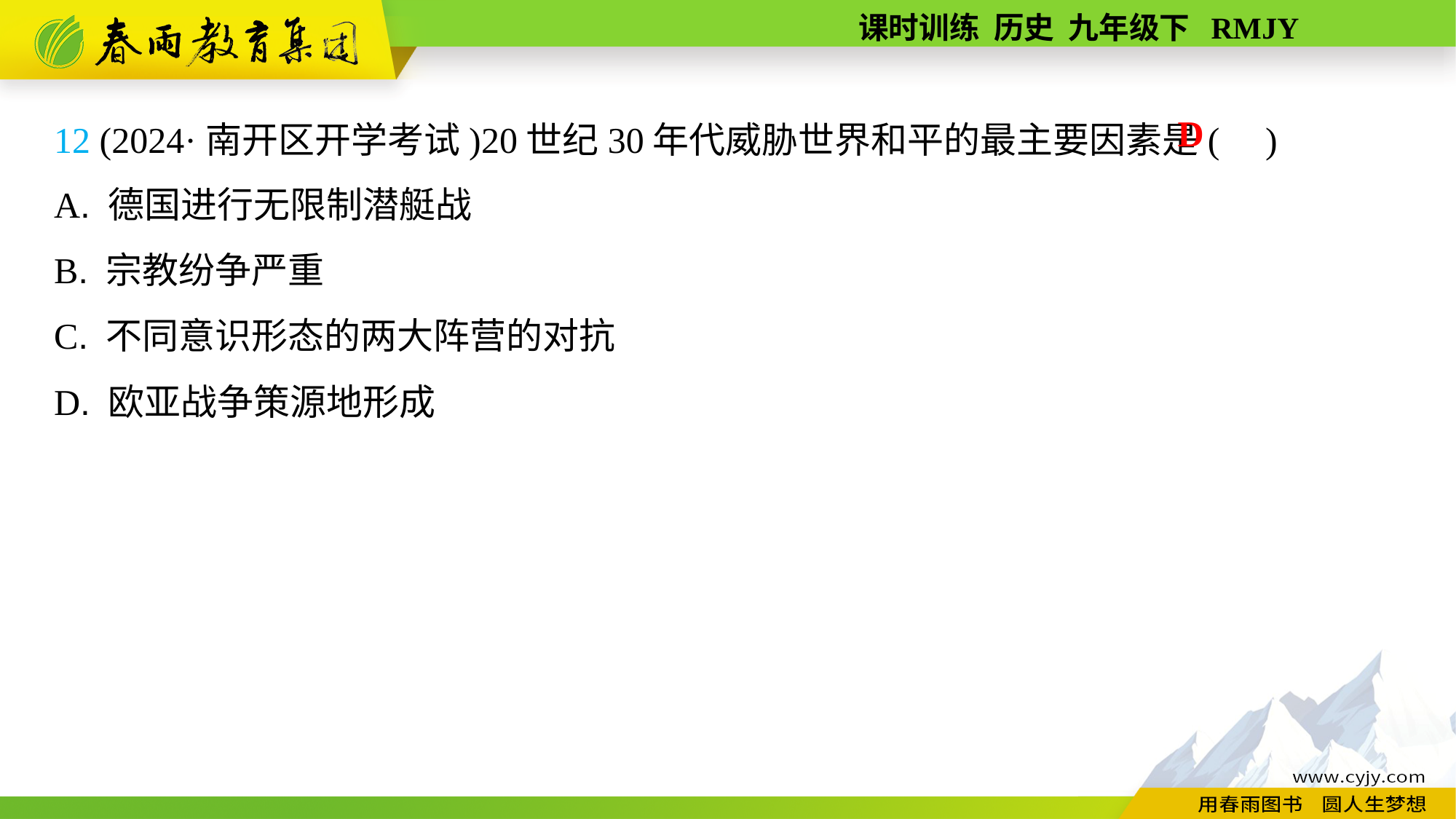

12 (2024·南开区开学考试)20世纪30年代威胁世界和平的最主要因素是(     )
A. 德国进行无限制潜艇战
B. 宗教纷争严重
C. 不同意识形态的两大阵营的对抗
D. 欧亚战争策源地形成
D